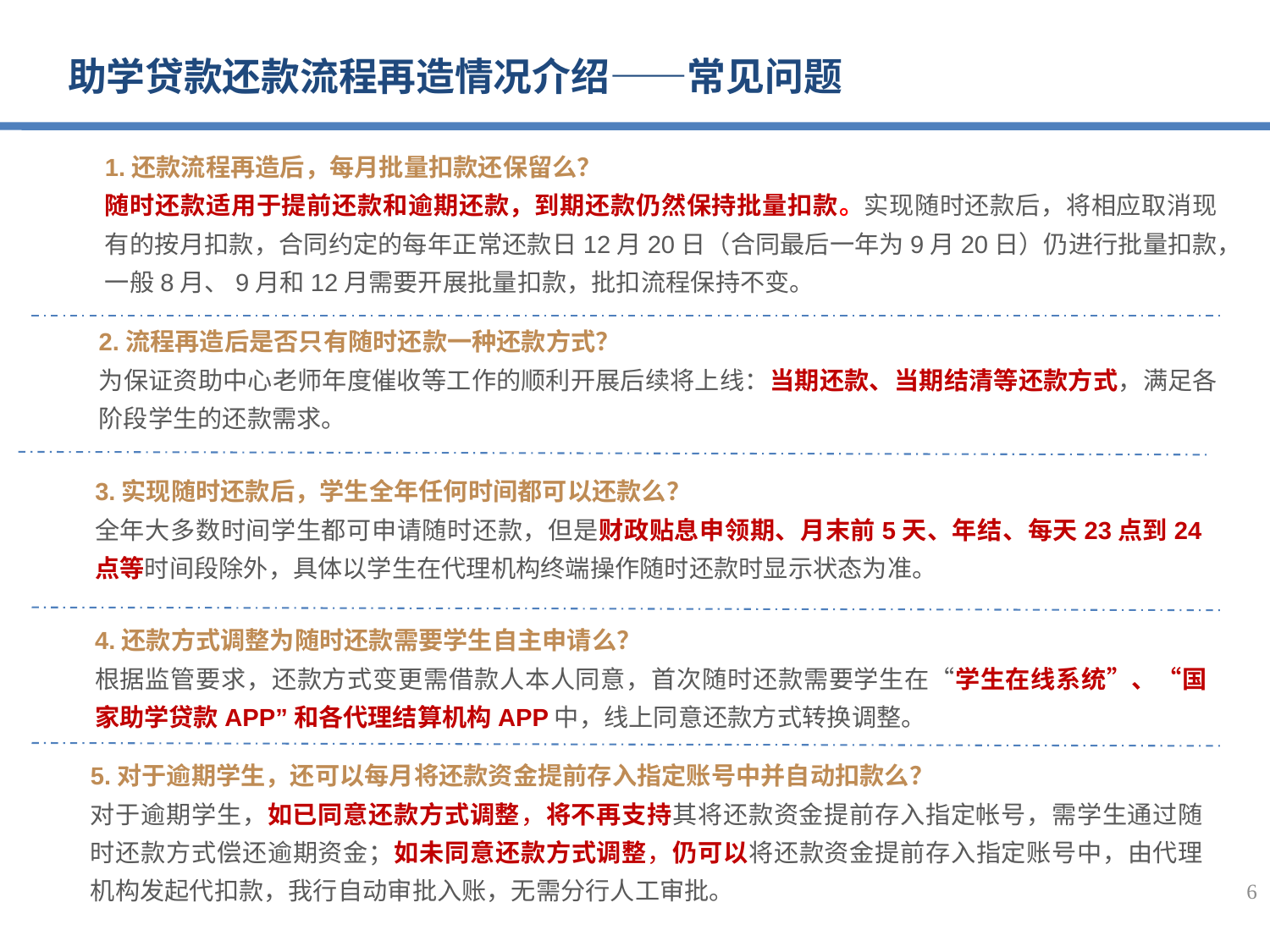

助学贷款还款流程再造情况介绍——常见问题
1.还款流程再造后，每月批量扣款还保留么？
随时还款适用于提前还款和逾期还款，到期还款仍然保持批量扣款。实现随时还款后，将相应取消现有的按月扣款，合同约定的每年正常还款日12月20日（合同最后一年为9月20日）仍进行批量扣款，一般8月、9月和12月需要开展批量扣款，批扣流程保持不变。

2.流程再造后是否只有随时还款一种还款方式？
为保证资助中心老师年度催收等工作的顺利开展后续将上线：当期还款、当期结清等还款方式，满足各阶段学生的还款需求。

3.实现随时还款后，学生全年任何时间都可以还款么？
全年大多数时间学生都可申请随时还款，但是财政贴息申领期、月末前5天、年结、每天23点到24点等时间段除外，具体以学生在代理机构终端操作随时还款时显示状态为准。

4.还款方式调整为随时还款需要学生自主申请么？
根据监管要求，还款方式变更需借款人本人同意，首次随时还款需要学生在“学生在线系统”、“国家助学贷款APP”和各代理结算机构APP中，线上同意还款方式转换调整。

5.对于逾期学生，还可以每月将还款资金提前存入指定账号中并自动扣款么？
对于逾期学生，如已同意还款方式调整，将不再支持其将还款资金提前存入指定帐号，需学生通过随时还款方式偿还逾期资金；如未同意还款方式调整，仍可以将还款资金提前存入指定账号中，由代理机构发起代扣款，我行自动审批入账，无需分行人工审批。
6